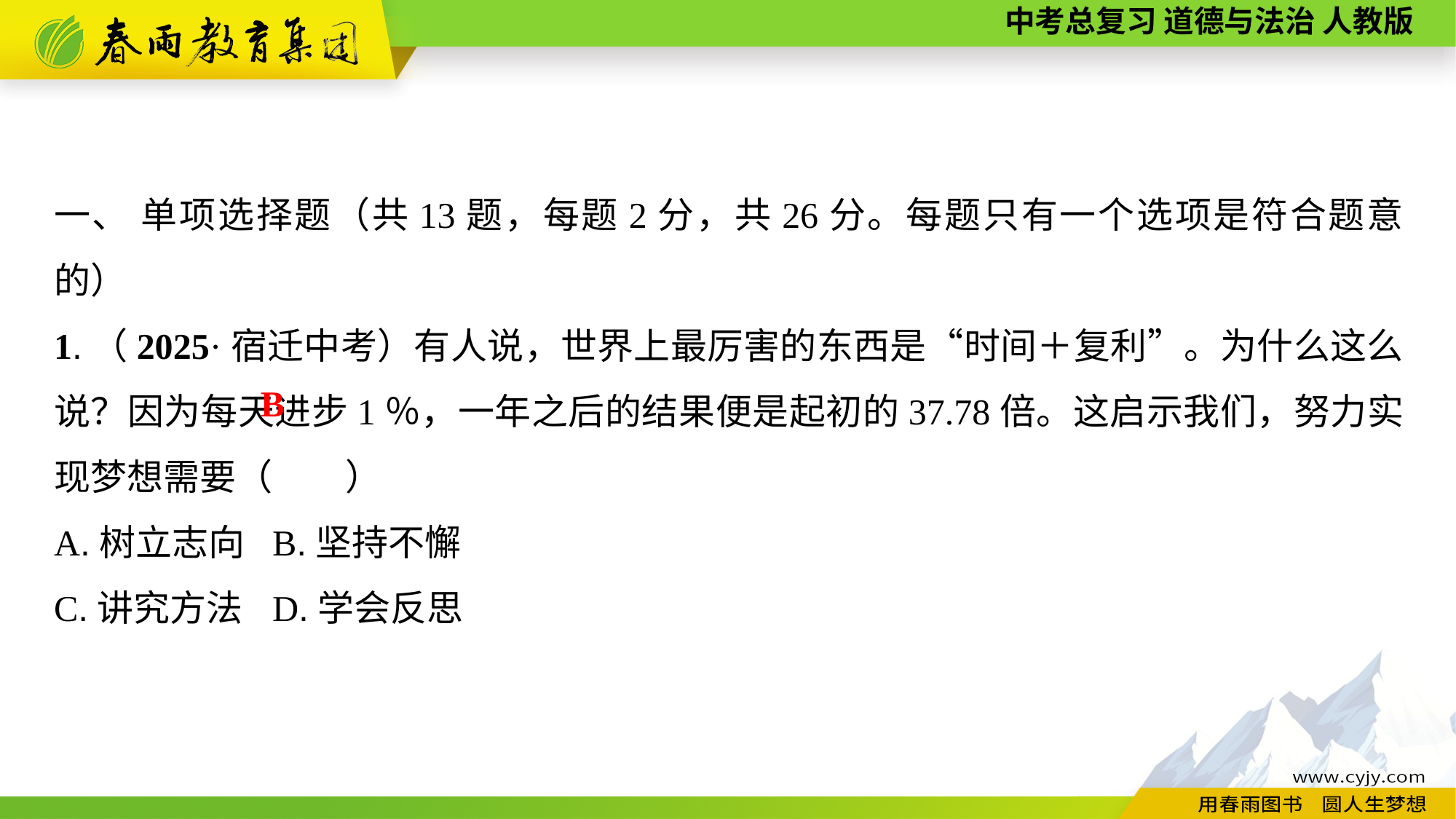

一、 单项选择题（共13题，每题2分，共26分。每题只有一个选项是符合题意的）
1.（2025·宿迁中考）有人说，世界上最厉害的东西是“时间＋复利”。为什么这么说？因为每天进步1％，一年之后的结果便是起初的37.78倍。这启示我们，努力实现梦想需要（　　）
A.树立志向	B.坚持不懈
C.讲究方法	D.学会反思
B